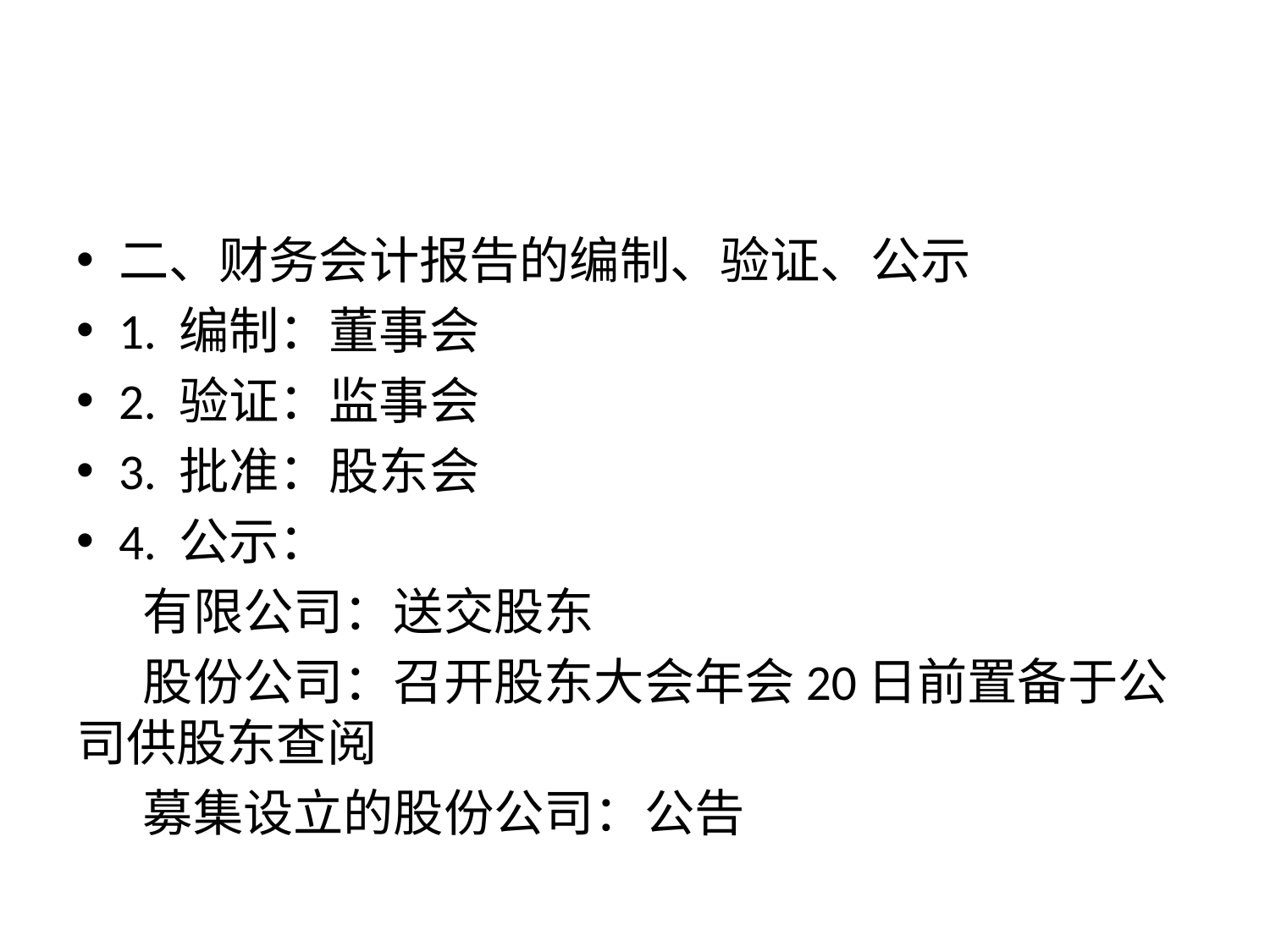

#
二、财务会计报告的编制、验证、公示
1. 编制：董事会
2. 验证：监事会
3. 批准：股东会
4. 公示：
     有限公司：送交股东
     股份公司：召开股东大会年会20日前置备于公司供股东查阅
     募集设立的股份公司：公告